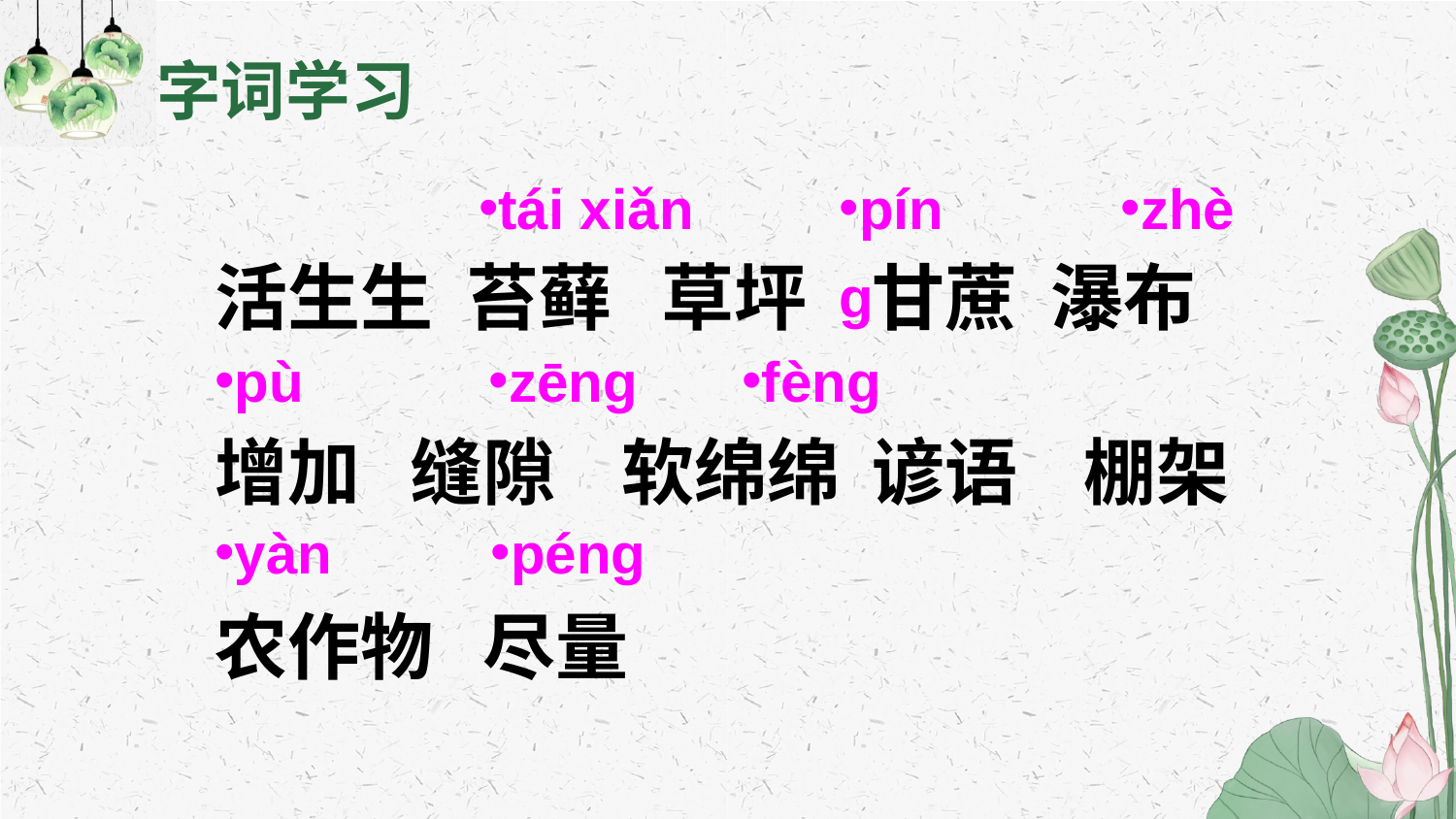

字词学习
tái xiǎn
pínɡ
zhè
活生生  苔藓   草坪    甘蔗  瀑布    增加   缝隙    软绵绵  谚语    棚架  农作物   尽量
pù
zēnɡ
fènɡ
yàn
pénɡ